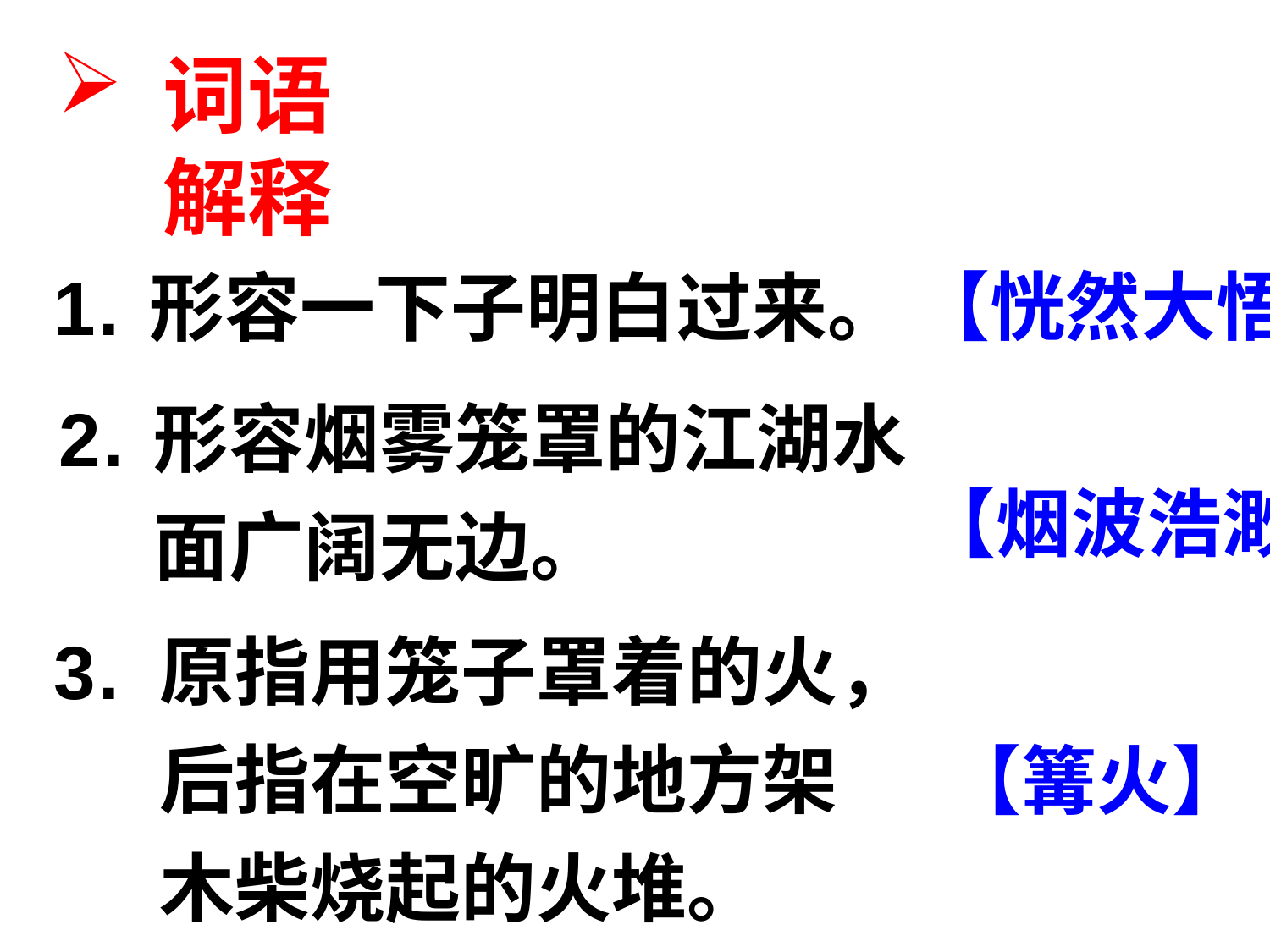

词语解释

【恍然大悟】
形容一下子明白过来。
形容烟雾笼罩的江湖水面广阔无边。
【烟波浩渺】
原指用笼子罩着的火，后指在空旷的地方架木柴烧起的火堆。
【篝火】